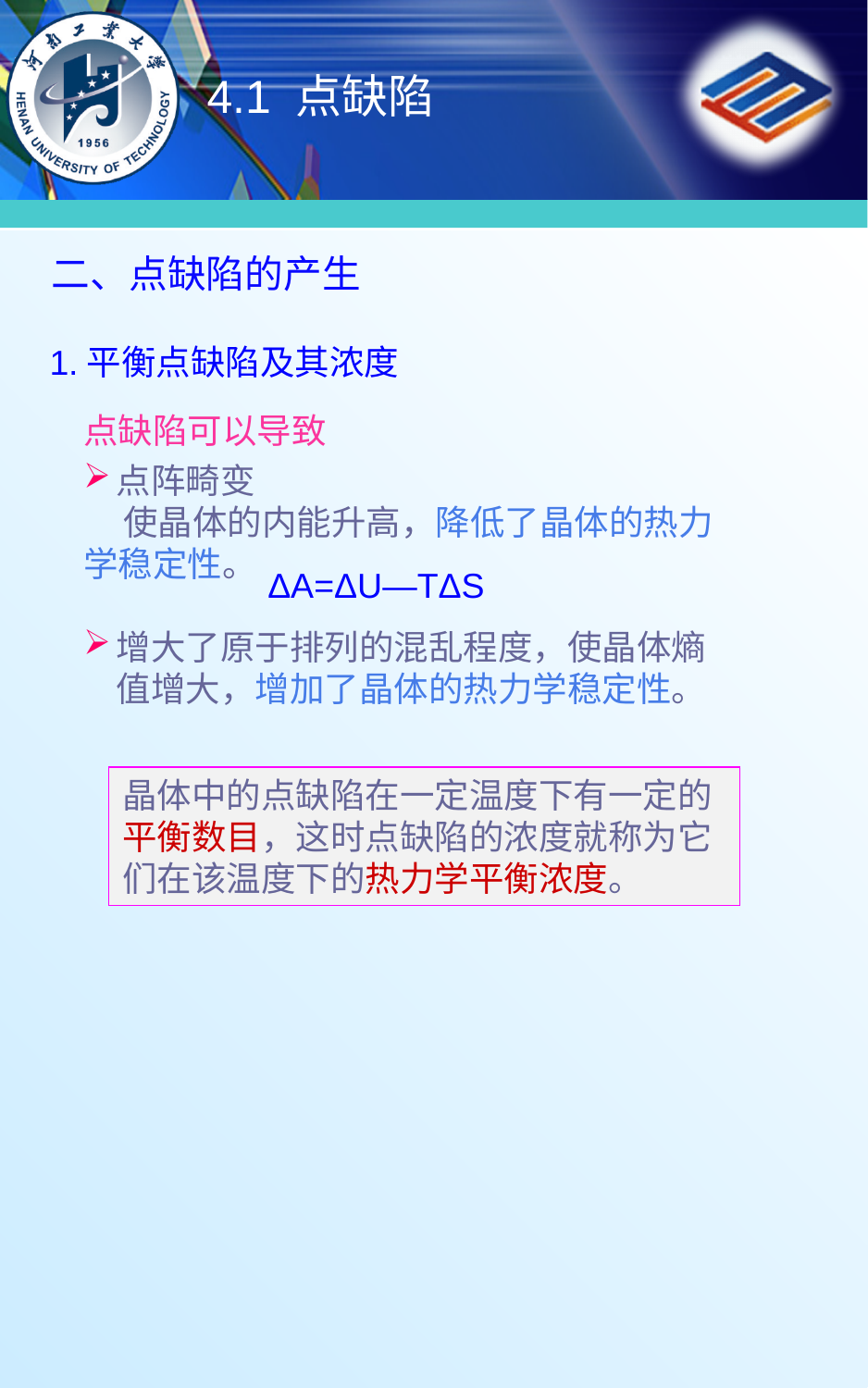

# 4.1 点缺陷
二、点缺陷的产生
1.平衡点缺陷及其浓度
点缺陷可以导致
点阵畸变
    使晶体的内能升高，降低了晶体的热力学稳定性。

增大了原于排列的混乱程度，使晶体熵值增大，增加了晶体的热力学稳定性。
ΔA=ΔU—TΔS
晶体中的点缺陷在一定温度下有一定的平衡数目，这时点缺陷的浓度就称为它们在该温度下的热力学平衡浓度。